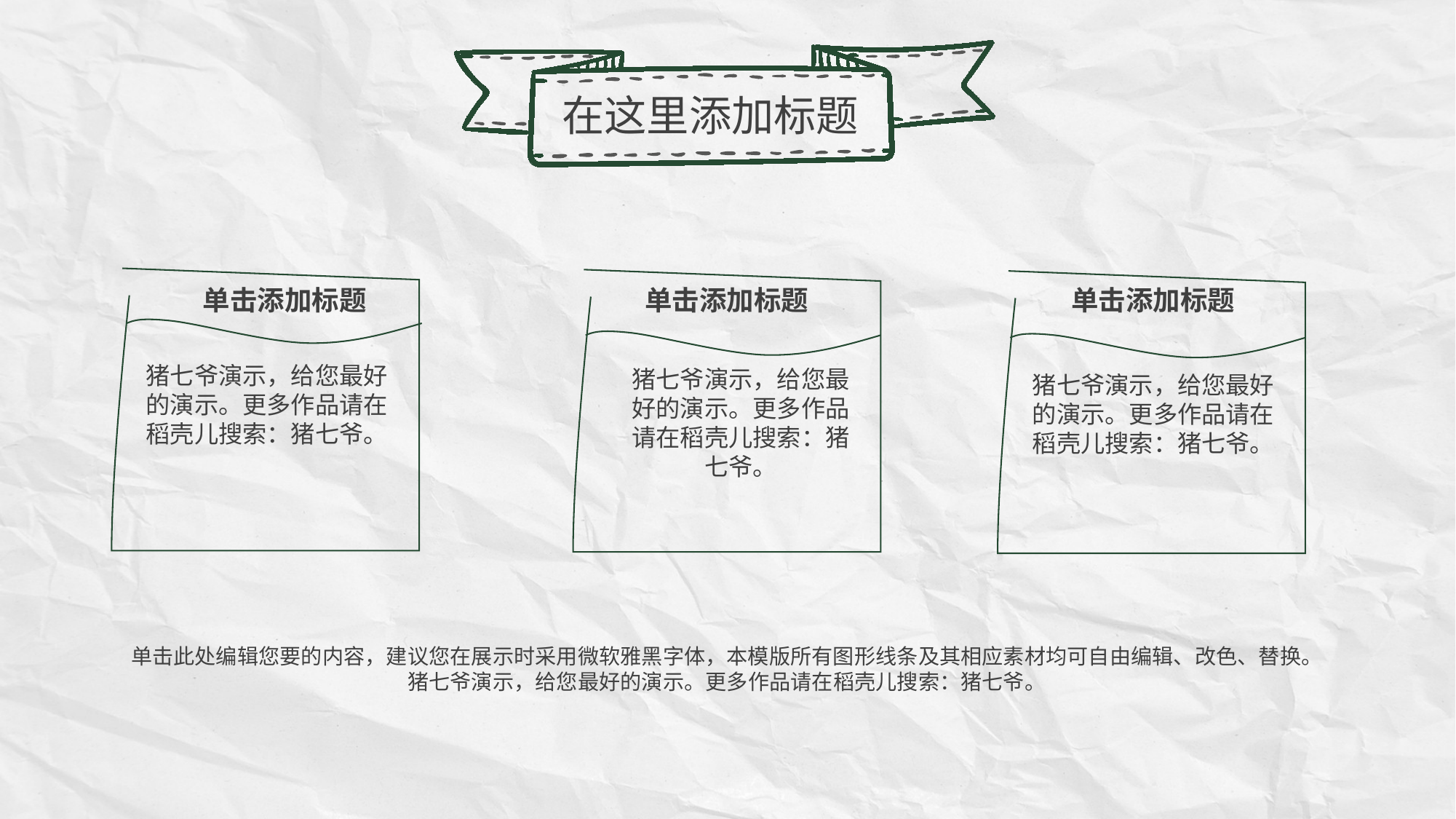

在这里添加标题

单击添加标题

猪七爷演示，给您最好的演示。更多作品请在稻壳儿搜索：猪七爷。

单击添加标题

猪七爷演示，给您最好的演示。更多作品请在稻壳儿搜索：猪七爷。

单击添加标题

猪七爷演示，给您最好的演示。更多作品请在稻壳儿搜索：猪七爷。
单击此处编辑您要的内容，建议您在展示时采用微软雅黑字体，本模版所有图形线条及其相应素材均可自由编辑、改色、替换。猪七爷演示，给您最好的演示。更多作品请在稻壳儿搜索：猪七爷。